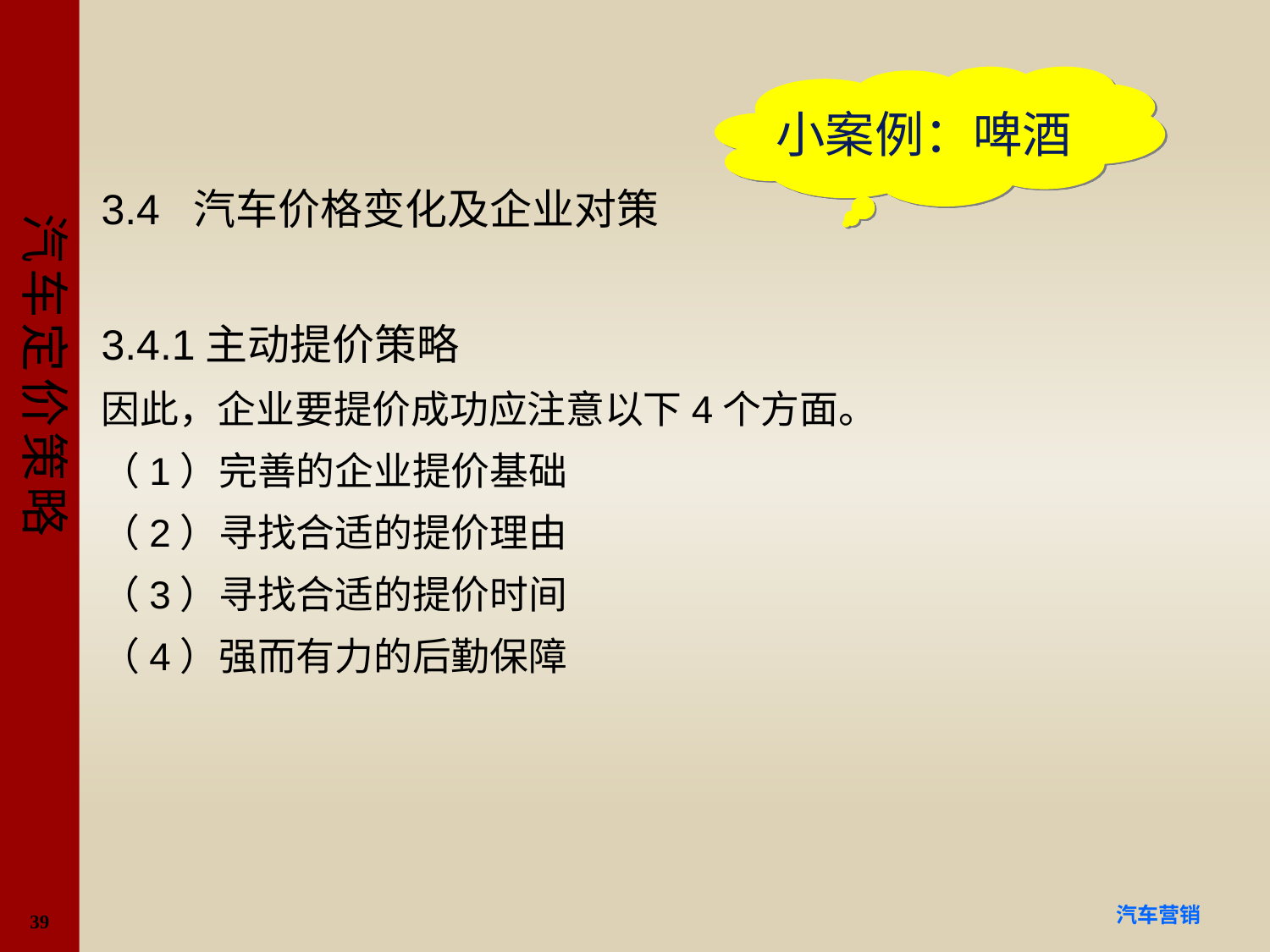

#
小案例：啤酒
3.4  汽车价格变化及企业对策

3.4.1主动提价策略
因此，企业要提价成功应注意以下4个方面。
（1）完善的企业提价基础
（2）寻找合适的提价理由
（3）寻找合适的提价时间
（4）强而有力的后勤保障

39